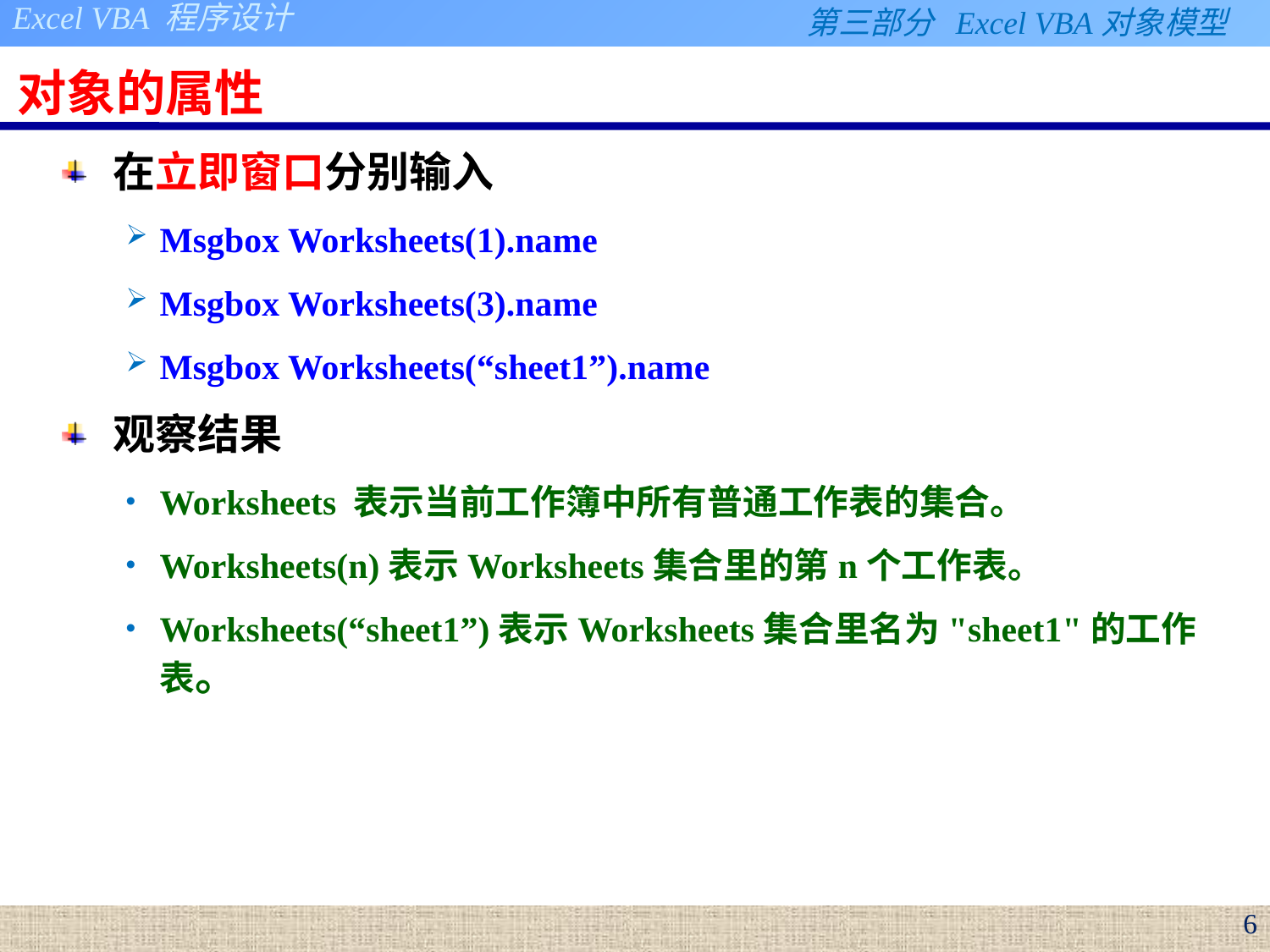

# 对象的属性
在立即窗口分别输入
Msgbox Worksheets(1).name
Msgbox Worksheets(3).name
Msgbox Worksheets(“sheet1”).name
观察结果
Worksheets 表示当前工作簿中所有普通工作表的集合。
Worksheets(n)表示Worksheets集合里的第n个工作表。
Worksheets(“sheet1”)表示Worksheets集合里名为"sheet1"的工作表。